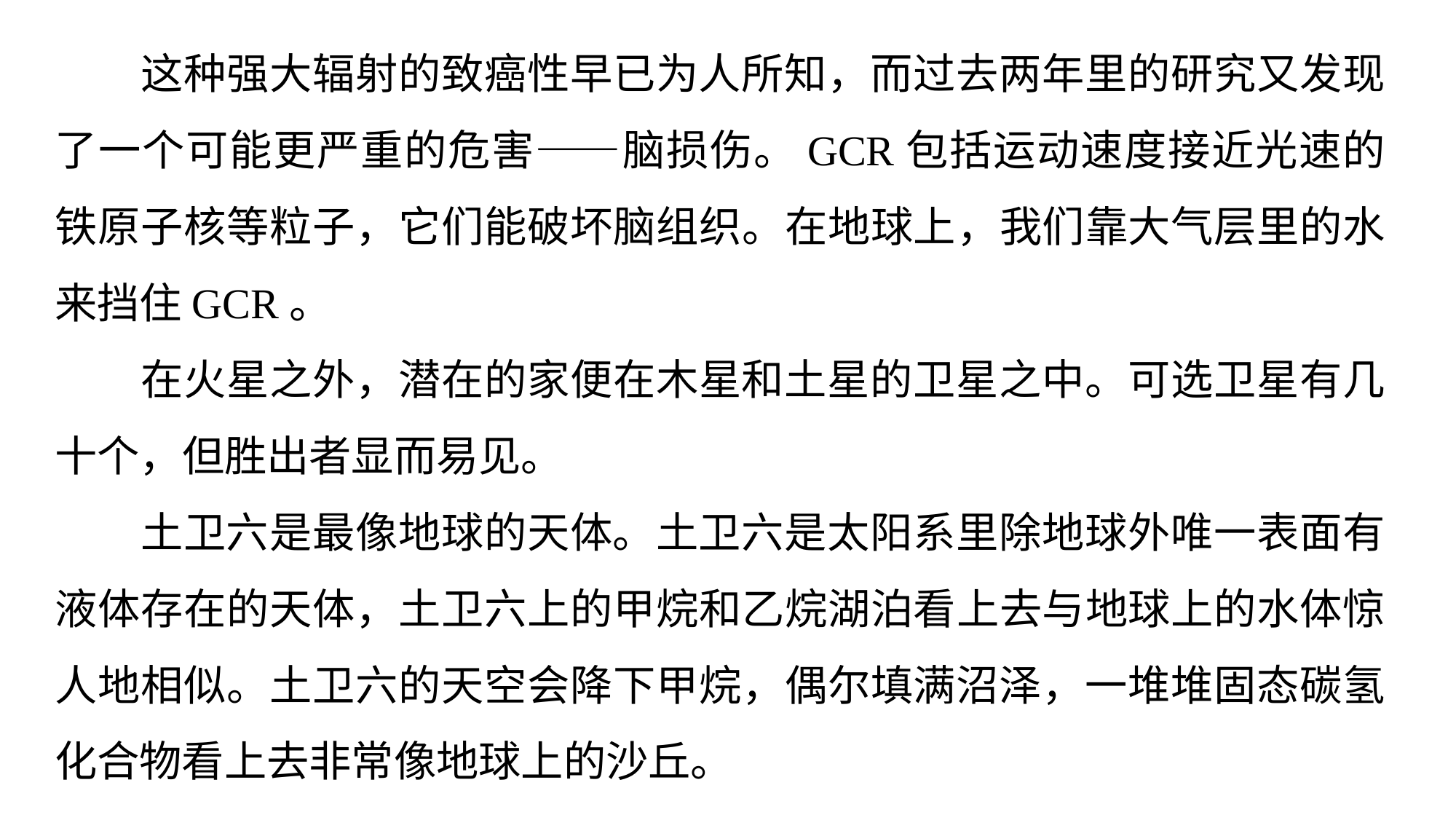

这种强大辐射的致癌性早已为人所知，而过去两年里的研究又发现了一个可能更严重的危害——脑损伤。GCR包括运动速度接近光速的铁原子核等粒子，它们能破坏脑组织。在地球上，我们靠大气层里的水来挡住GCR。
在火星之外，潜在的家便在木星和土星的卫星之中。可选卫星有几十个，但胜出者显而易见。
土卫六是最像地球的天体。土卫六是太阳系里除地球外唯一表面有液体存在的天体，土卫六上的甲烷和乙烷湖泊看上去与地球上的水体惊人地相似。土卫六的天空会降下甲烷，偶尔填满沼泽，一堆堆固态碳氢化合物看上去非常像地球上的沙丘。